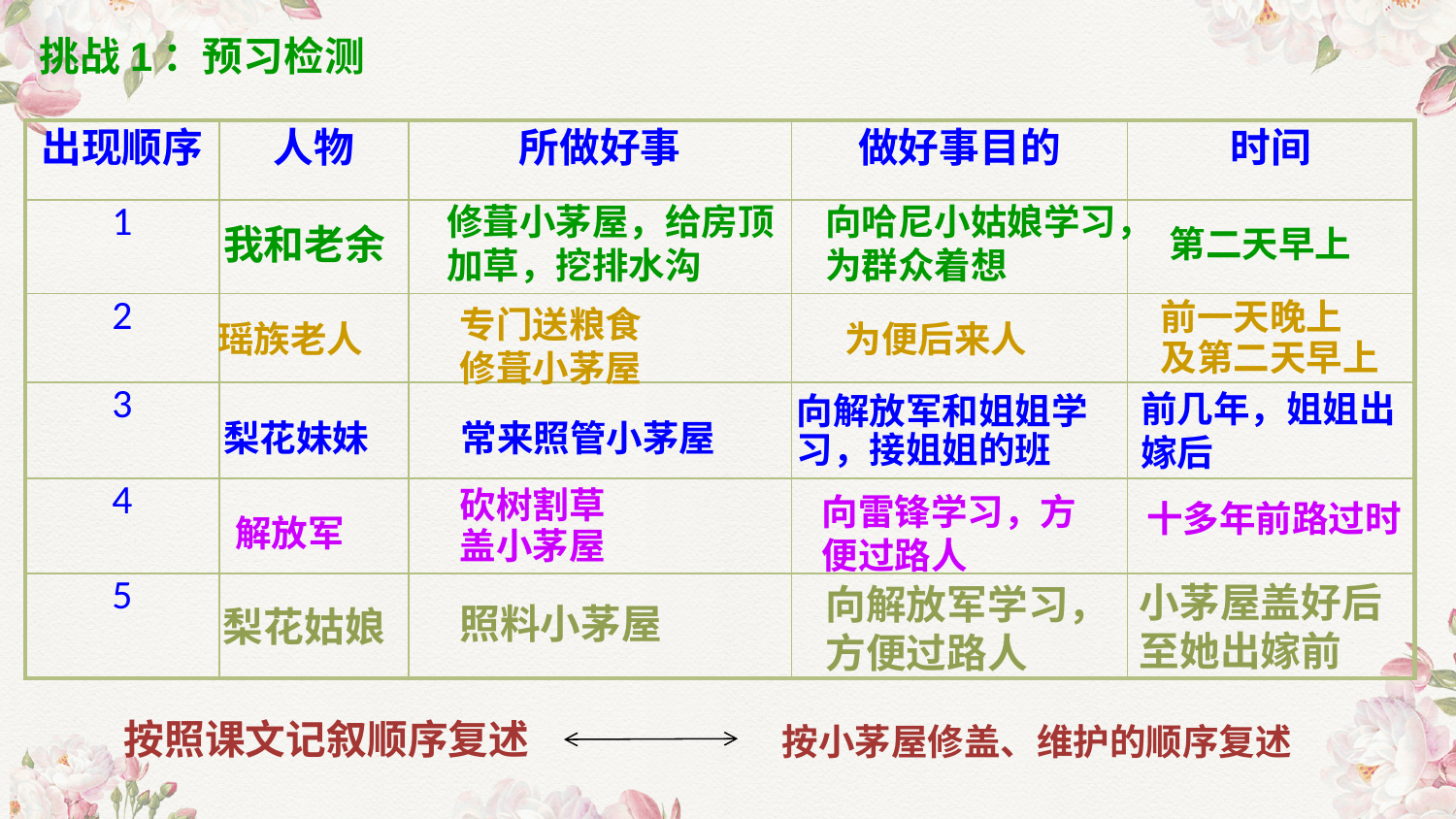

挑战1：预习检测
| 出现顺序 | 人物 | 所做好事 | 做好事目的 | 时间 |
| --- | --- | --- | --- | --- |
| 1 |  |  |  |  |
| 2 |  |  |  |  |
| 3 |  |  |  |  |
| 4 |  |  |  |  |
| 5 |  |  |  |  |
修葺小茅屋，给房顶加草，挖排水沟
向哈尼小姑娘学习，为群众着想
我和老余
第二天早上
前一天晚上
及第二天早上
专门送粮食
修葺小茅屋
瑶族老人
为便后来人
前几年，姐姐出嫁后
向解放军和姐姐学
习，接姐姐的班
梨花妹妹
常来照管小茅屋
砍树割草
盖小茅屋
向雷锋学习，方便过路人
十多年前路过时
解放军
小茅屋盖好后至她出嫁前
向解放军学习，方便过路人
照料小茅屋
梨花姑娘
按照课文记叙顺序复述
按小茅屋修盖、维护的顺序复述